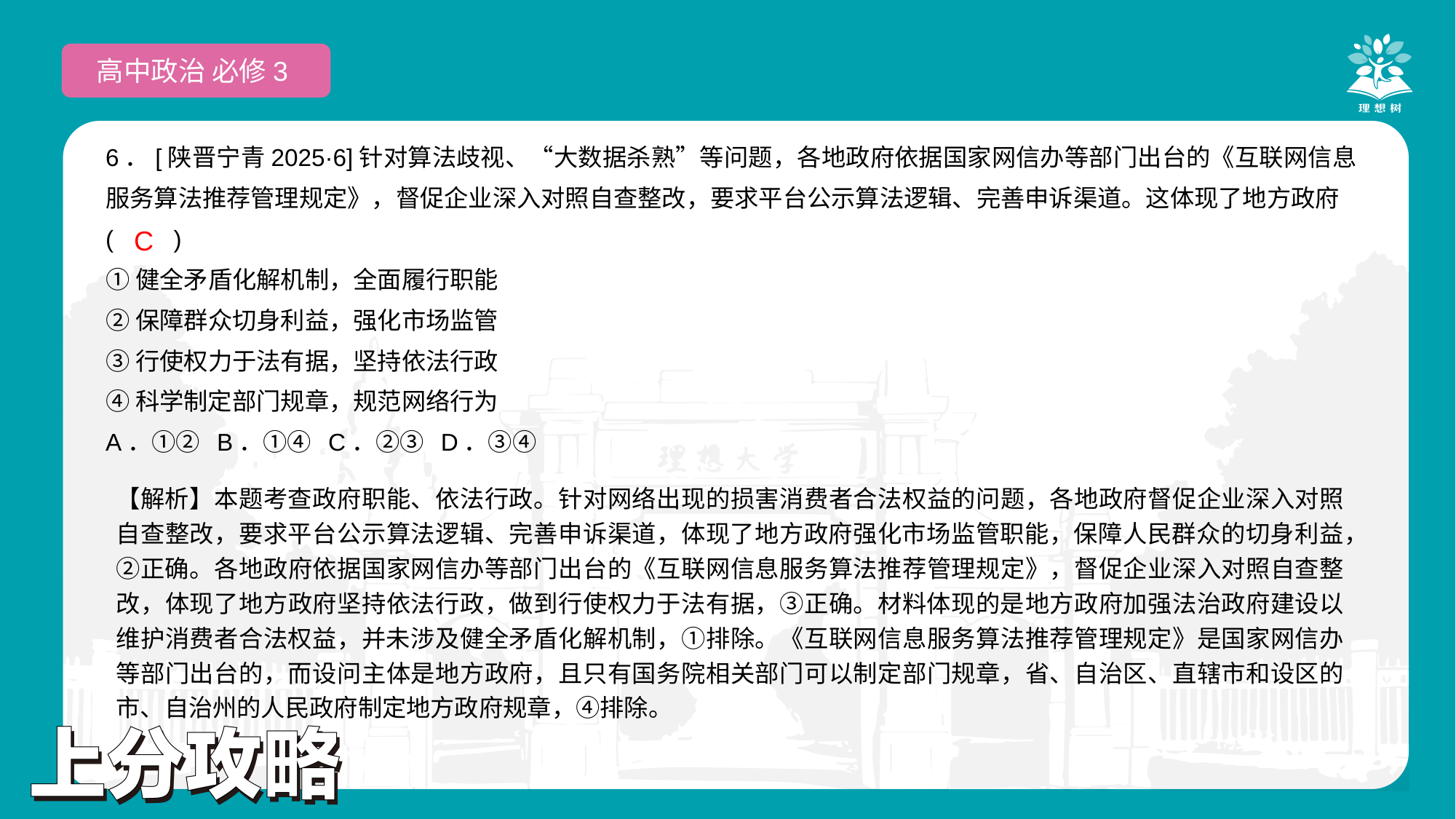

高中政治 必修3
6．[陕晋宁青2025·6]针对算法歧视、“大数据杀熟”等问题，各地政府依据国家网信办等部门出台的《互联网信息服务算法推荐管理规定》，督促企业深入对照自查整改，要求平台公示算法逻辑、完善申诉渠道。这体现了地方政府
(　　)
①健全矛盾化解机制，全面履行职能
②保障群众切身利益，强化市场监管
③行使权力于法有据，坚持依法行政
④科学制定部门规章，规范网络行为
A．①②  B．①④  C．②③  D．③④
 C
【解析】本题考查政府职能、依法行政。针对网络出现的损害消费者合法权益的问题，各地政府督促企业深入对照自查整改，要求平台公示算法逻辑、完善申诉渠道，体现了地方政府强化市场监管职能，保障人民群众的切身利益，②正确。各地政府依据国家网信办等部门出台的《互联网信息服务算法推荐管理规定》，督促企业深入对照自查整改，体现了地方政府坚持依法行政，做到行使权力于法有据，③正确。材料体现的是地方政府加强法治政府建设以维护消费者合法权益，并未涉及健全矛盾化解机制，①排除。《互联网信息服务算法推荐管理规定》是国家网信办等部门出台的，而设问主体是地方政府，且只有国务院相关部门可以制定部门规章，省、自治区、直辖市和设区的市、自治州的人民政府制定地方政府规章，④排除。